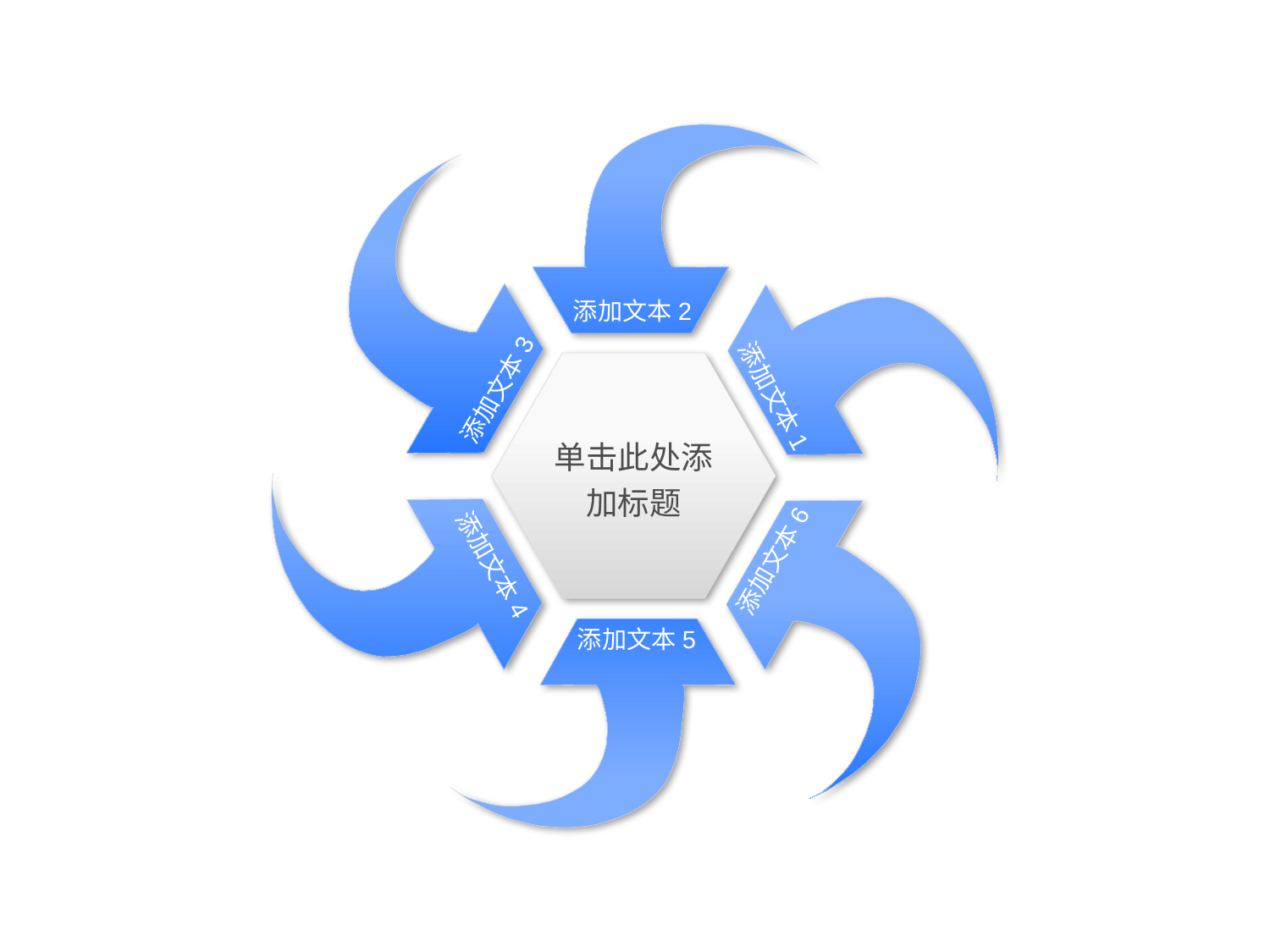

添加文本2

添加文本3

添加文本1
单击此处添加标题

添加文本4

添加文本6

添加文本5